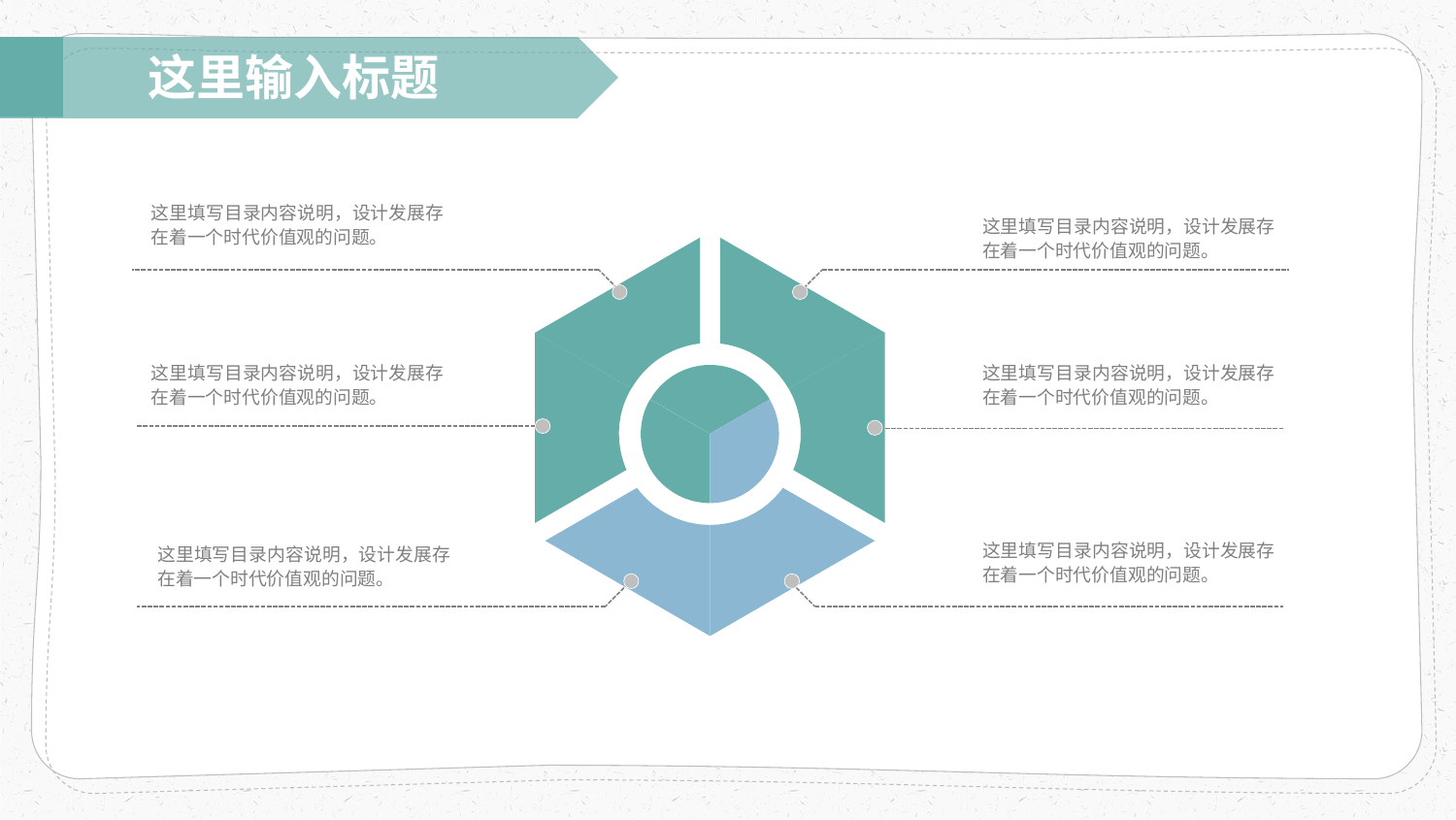

这里输入标题
这里填写目录内容说明，设计发展存在着一个时代价值观的问题。
这里填写目录内容说明，设计发展存在着一个时代价值观的问题。

这里填写目录内容说明，设计发展存在着一个时代价值观的问题。
这里填写目录内容说明，设计发展存在着一个时代价值观的问题。

这里填写目录内容说明，设计发展存在着一个时代价值观的问题。
这里填写目录内容说明，设计发展存在着一个时代价值观的问题。